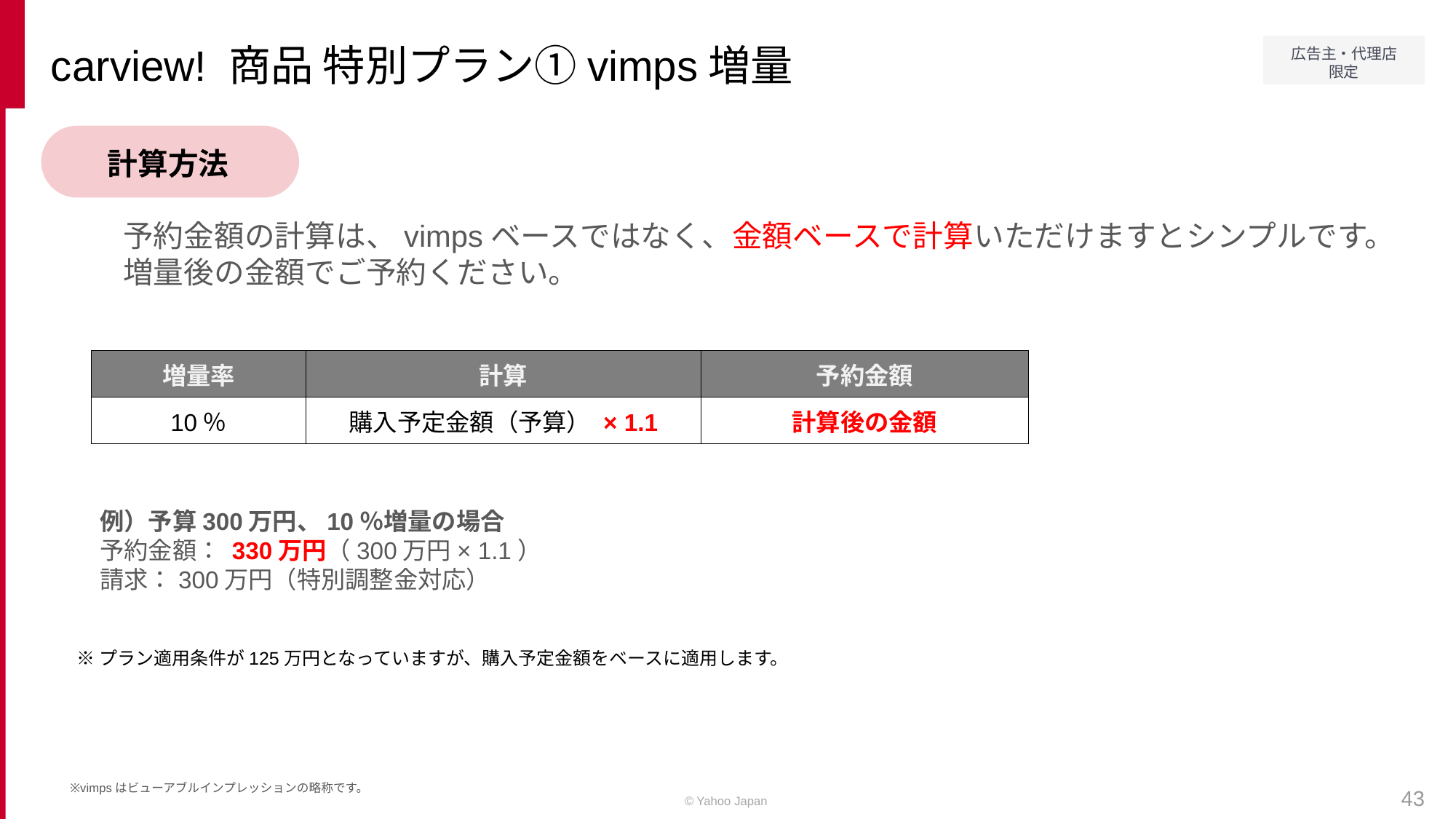

carview! 商品 特別プラン①vimps増量

計算方法
予約金額の計算は、vimpsベースではなく、金額ベースで計算いただけますとシンプルです。
増量後の金額でご予約ください。
| 増量率 | 計算 | 予約金額 |
| --- | --- | --- |
| 10％ | 購入予定金額（予算） × 1.1 | 計算後の金額 |
例）予算300万円、10％増量の場合
予約金額： 330万円（300万円× 1.1）
請求：300万円（特別調整金対応）
※プラン適用条件が125万円となっていますが、購入予定金額をベースに適用します。
※vimpsはビューアブルインプレッションの略称です。
43